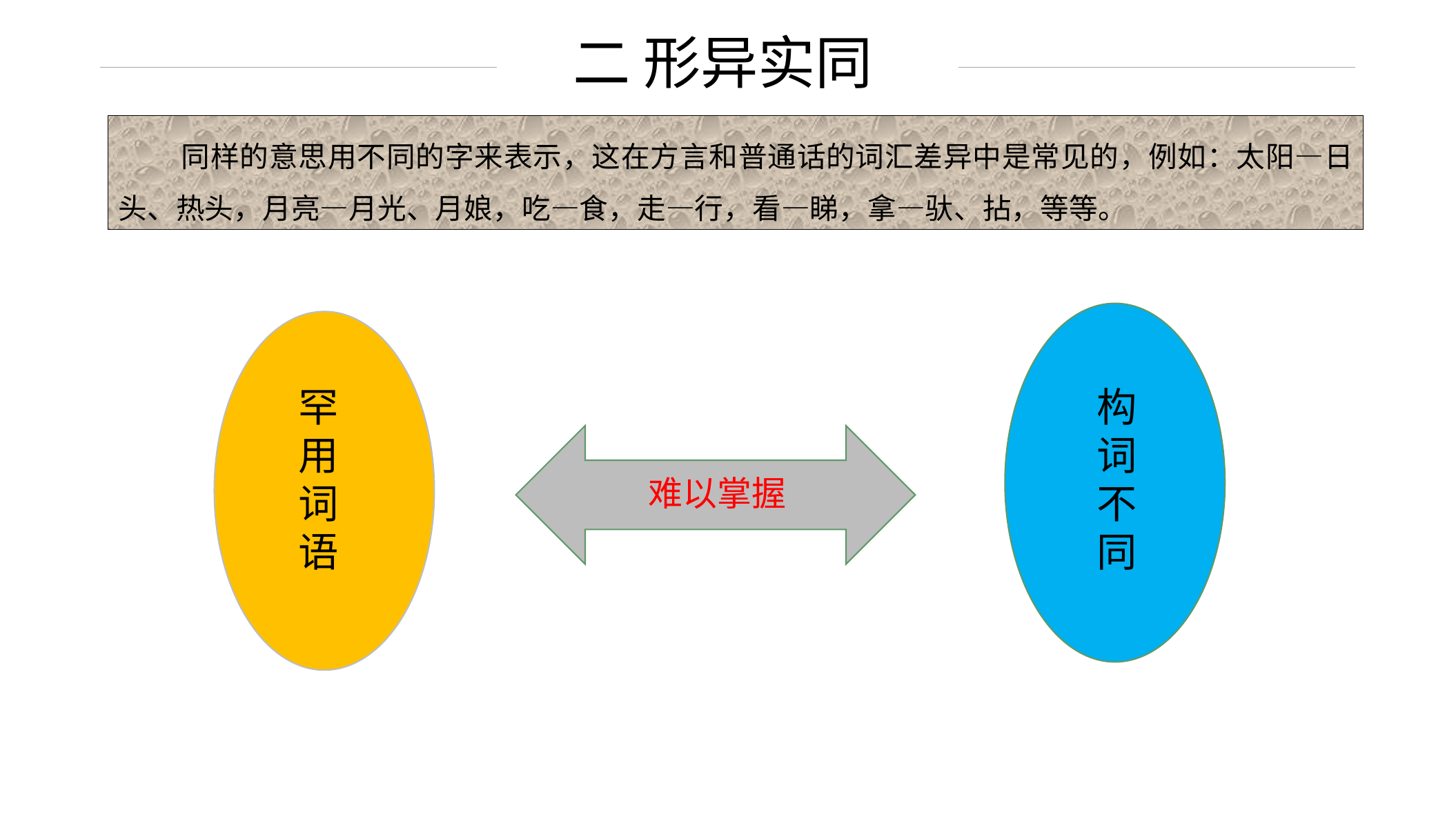

二 形异实同
        同样的意思用不同的字来表示，这在方言和普通话的词汇差异中是常见的，例如：太阳—日头、热头，月亮—月光、月娘，吃—食，走—行，看—睇，拿—驮、拈，等等。

罕
用
词
语
构
词
不
同
西    方

难以掌握